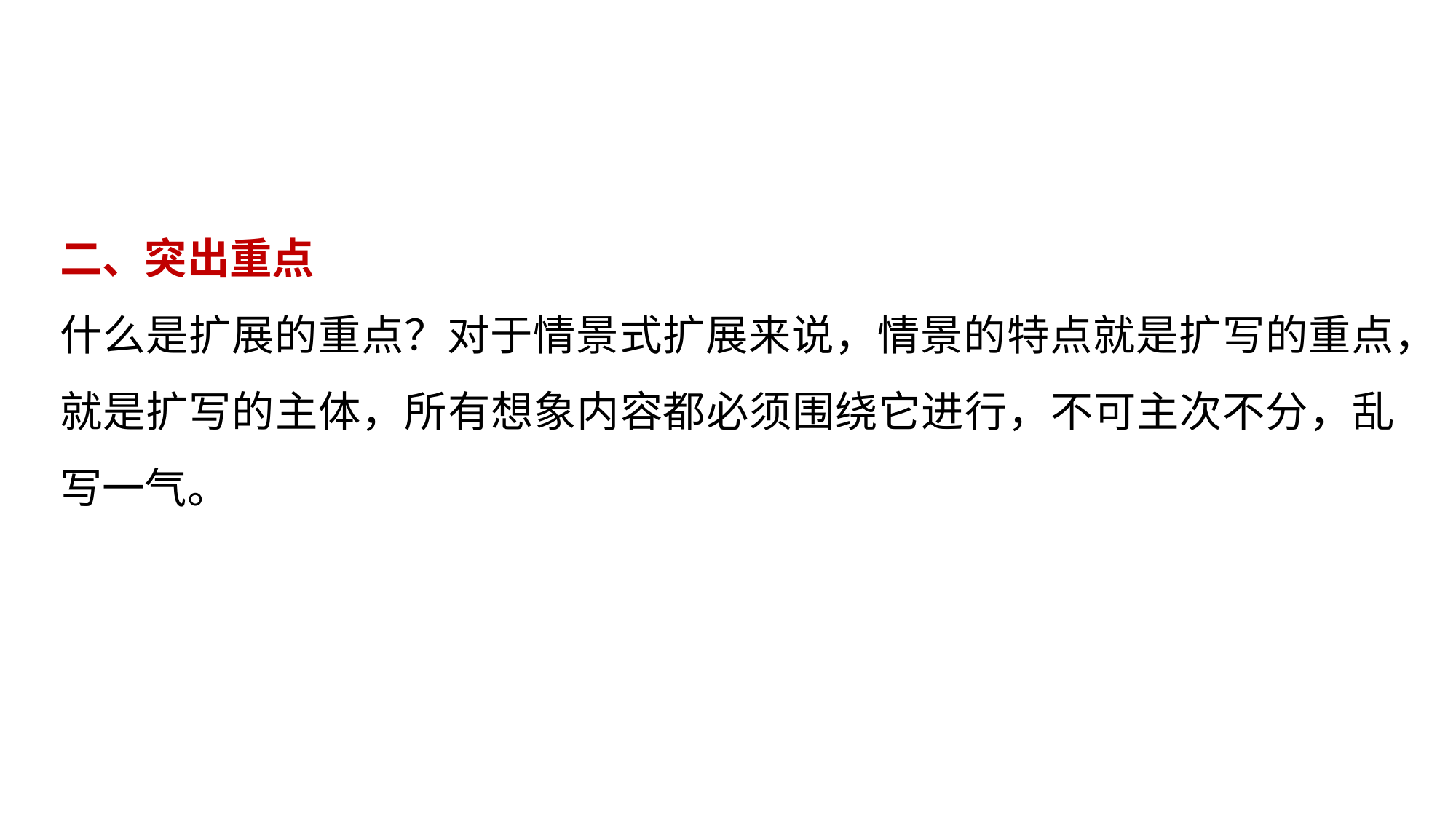

二、突出重点
什么是扩展的重点？对于情景式扩展来说，情景的特点就是扩写的重点，就是扩写的主体，所有想象内容都必须围绕它进行，不可主次不分，乱写一气。